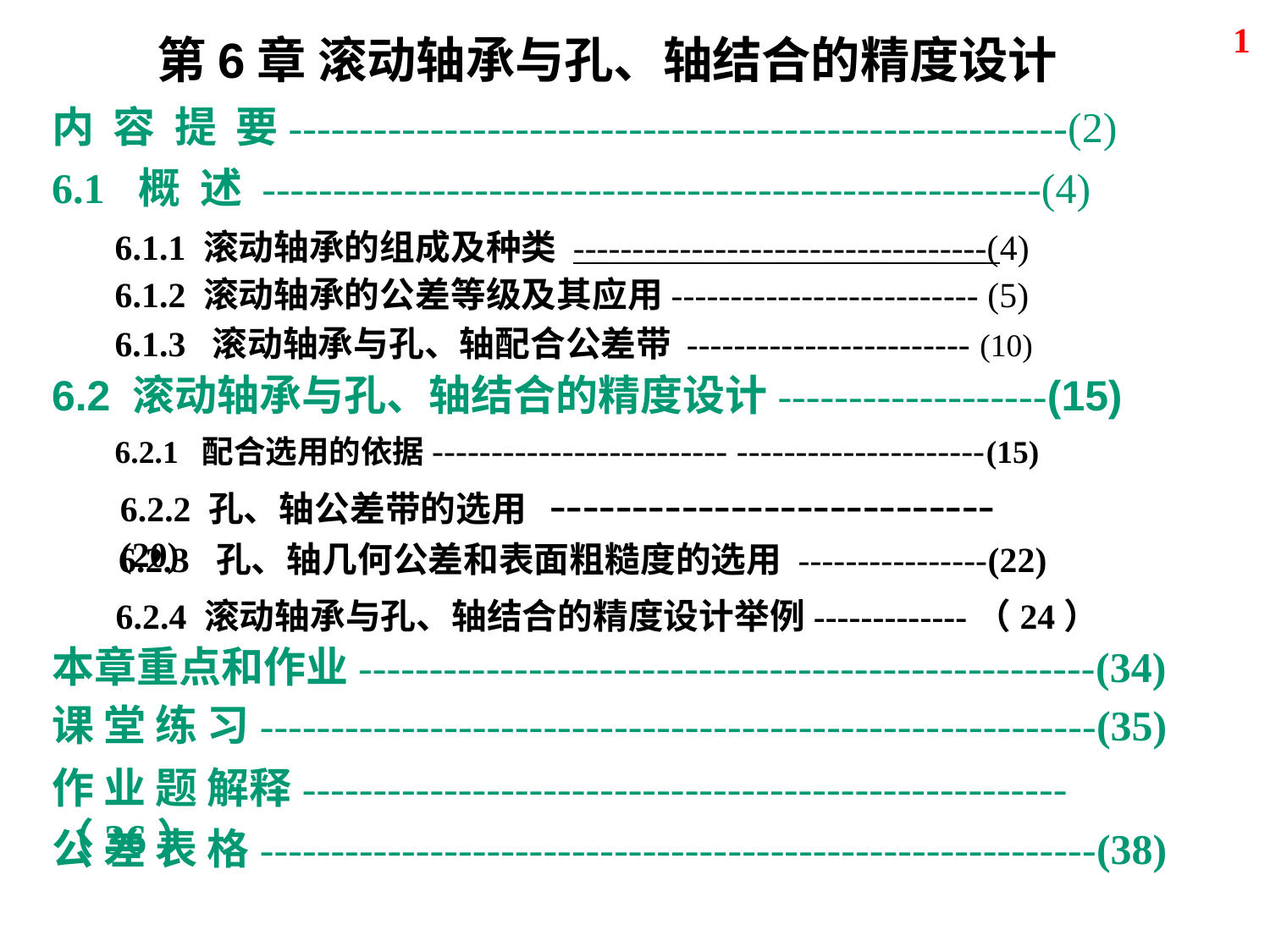

1
第6章 滚动轴承与孔、轴结合的精度设计
内  容  提  要-------------------------------------------------------(2)
6.1  概  述 -------------------------------------------------------(4)
6.1.1 滚动轴承的组成及种类 -----------------------------------(4)
6.1.2 滚动轴承的公差等级及其应用-------------------------- (5)
6.1.3  滚动轴承与孔、轴配合公差带 ------------------------ (10)
6.2 滚动轴承与孔、轴结合的精度设计-------------------(15)
6.2.1  配合选用的依据------------------------- ---------------------(15)
6.2.2 孔、轴公差带的选用 ---------------------------(20)
6.2.3  孔、轴几何公差和表面粗糙度的选用 ----------------(22)
6.2.4 滚动轴承与孔、轴结合的精度设计举例-------------（24）
本章重点和作业----------------------------------------------------(34)
课 堂 练 习-----------------------------------------------------------(35)
作 业 题 解释------------------------------------------------------（36）
公 差 表 格-----------------------------------------------------------(38)